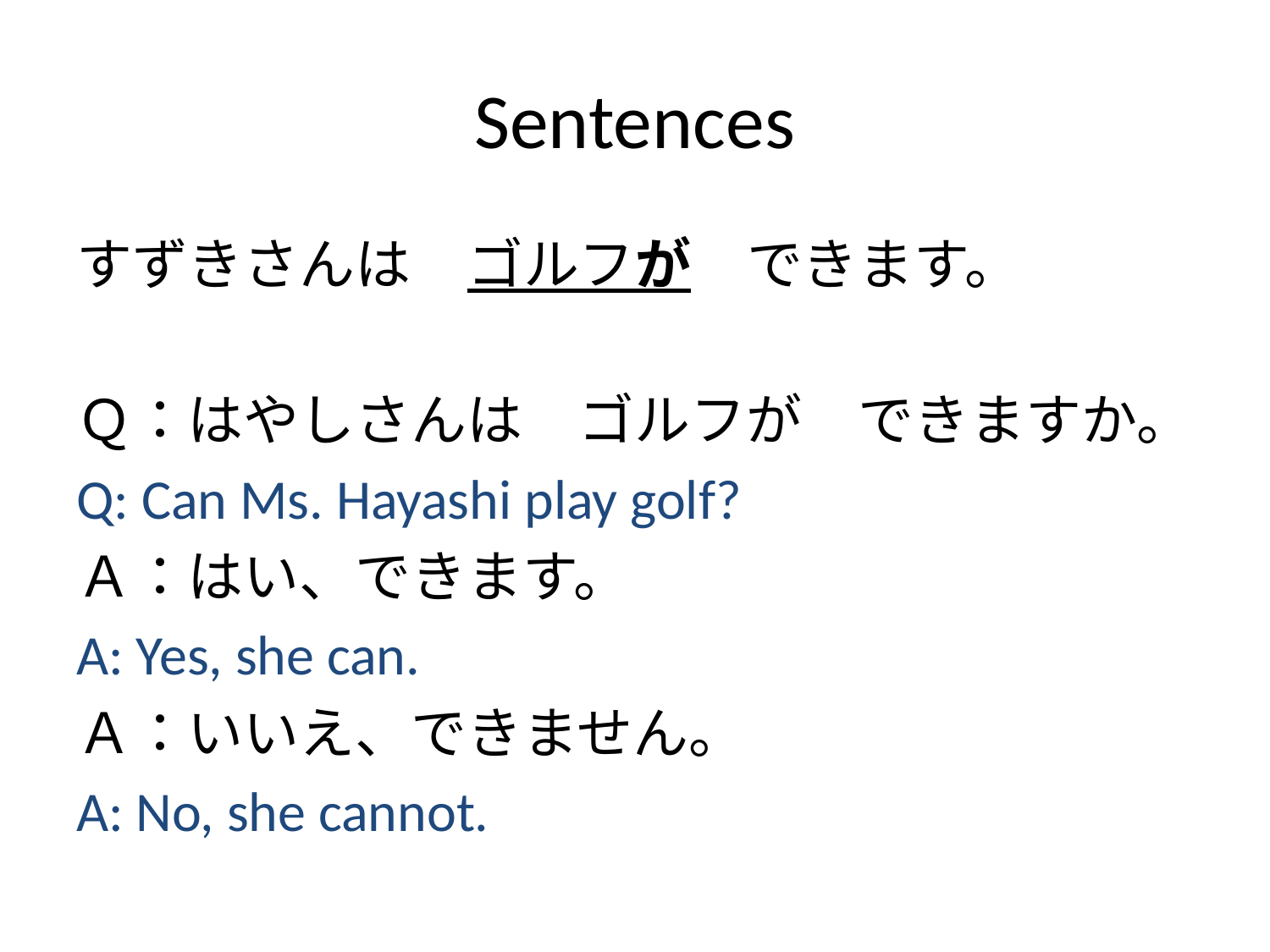

# Sentences
すずきさんは　ゴルフが　できます。

Ｑ：はやしさんは　ゴルフが　できますか。
Q: Can Ms. Hayashi play golf?
Ａ：はい、できます。
A: Yes, she can.
Ａ：いいえ、できません。
A: No, she cannot.